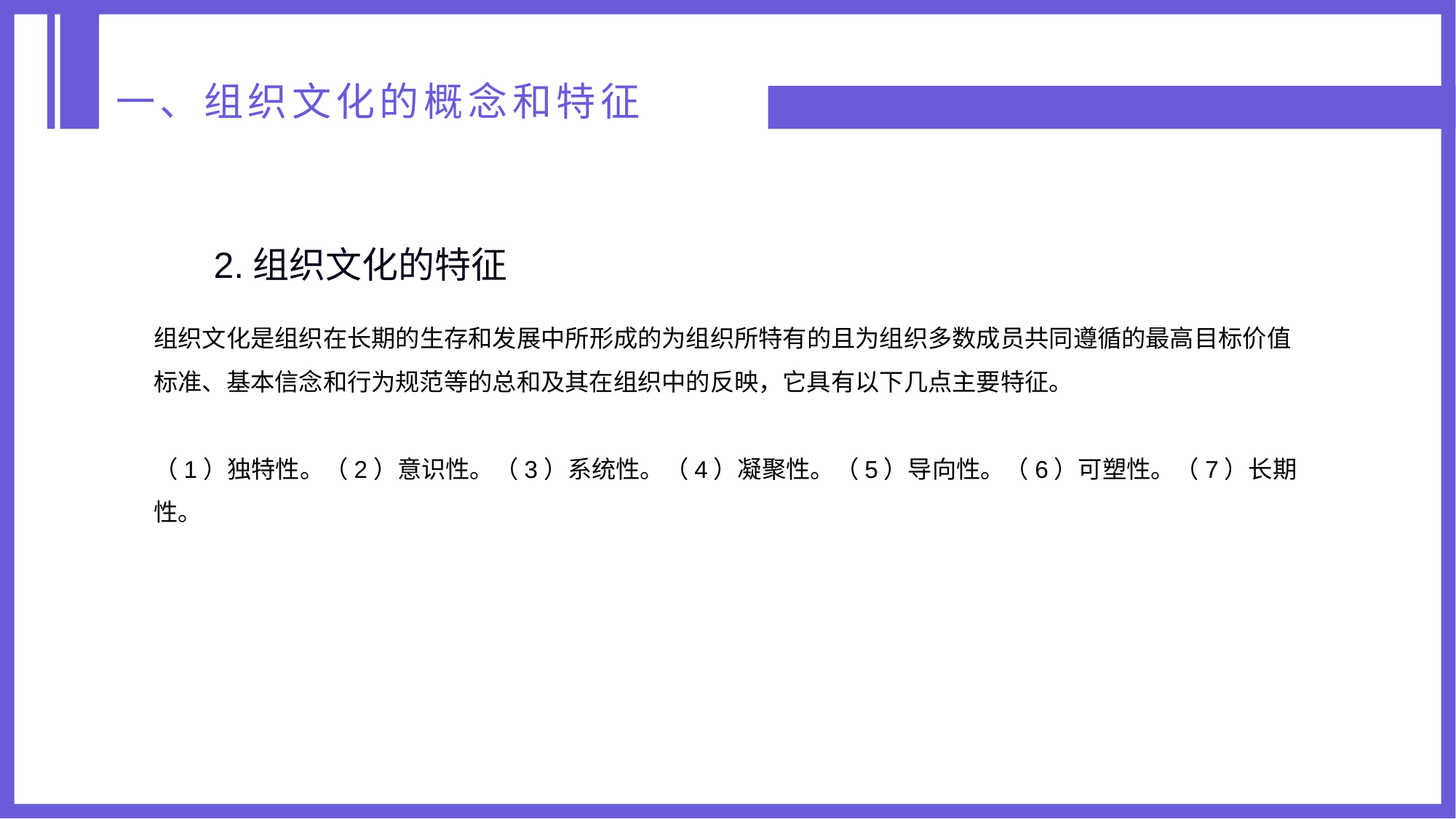

一、组织文化的概念和特征
2.组织文化的特征
组织文化是组织在长期的生存和发展中所形成的为组织所特有的且为组织多数成员共同遵循的最高目标价值标准、基本信念和行为规范等的总和及其在组织中的反映，它具有以下几点主要特征。

（1）独特性。（2）意识性。（3）系统性。（4）凝聚性。（5）导向性。（6）可塑性。（7）长期性。